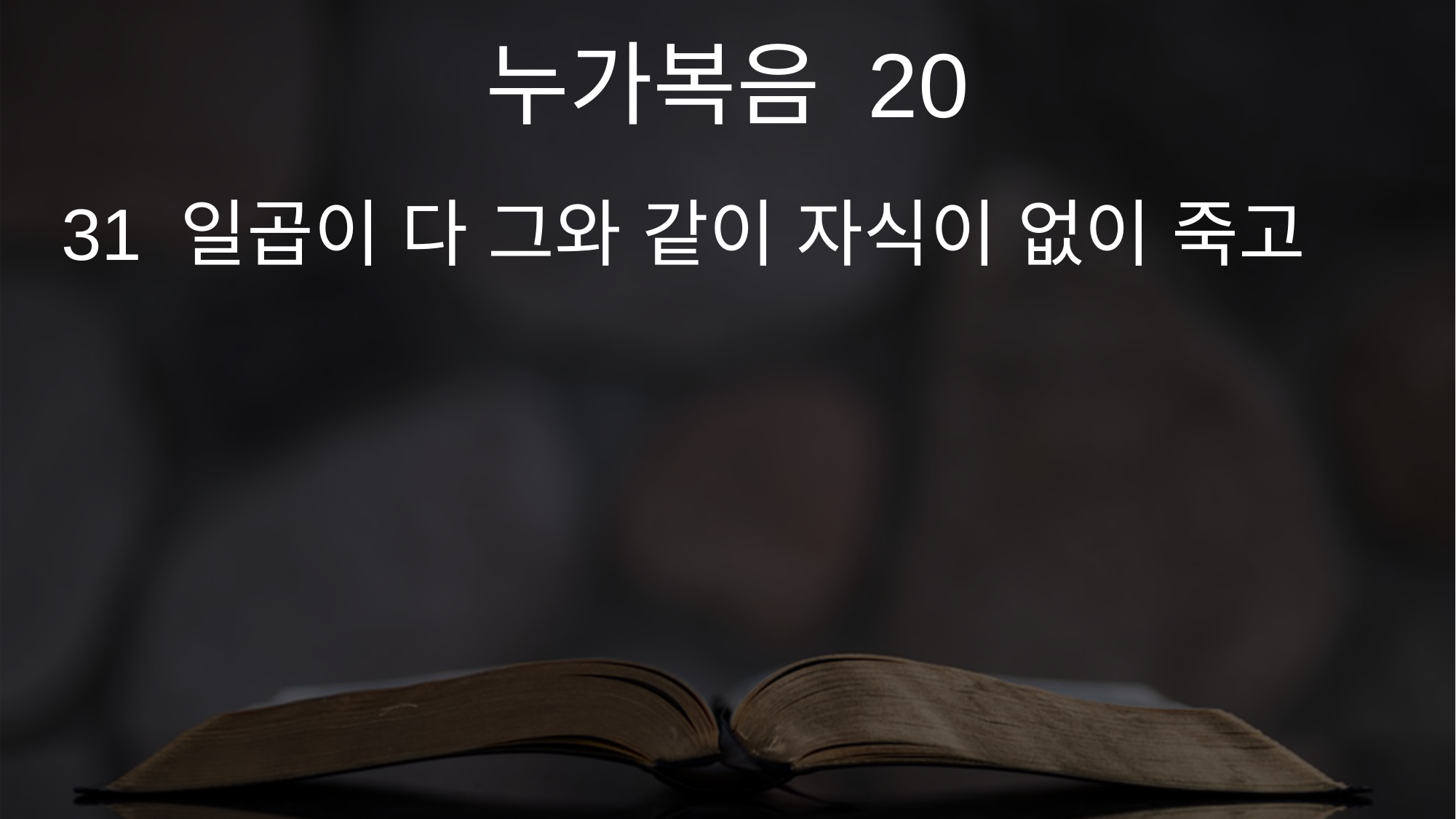

누가복음 20
31 일곱이 다 그와 같이 자식이 없이 죽고